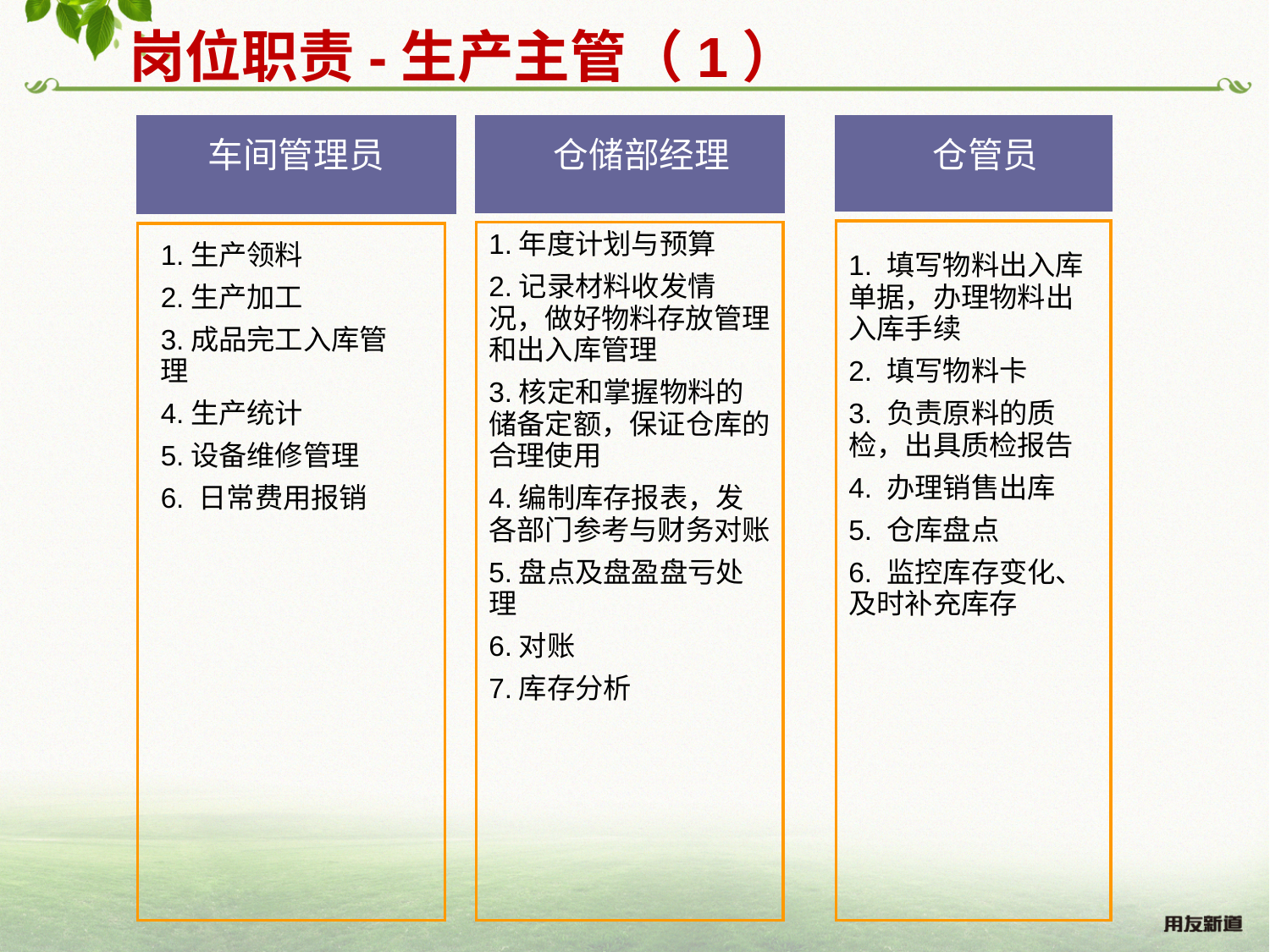

岗位职责-生产主管（1）
车间管理员

  仓储部经理

  仓管员

1.年度计划与预算
2.记录材料收发情况，做好物料存放管理和出入库管理
3.核定和掌握物料的储备定额，保证仓库的合理使用
4.编制库存报表，发各部门参考与财务对账
5.盘点及盘盈盘亏处理
6.对账
7.库存分析
1.生产领料
2.生产加工
3.成品完工入库管理
4.生产统计
5.设备维修管理
6. 日常费用报销
1. 填写物料出入库单据，办理物料出入库手续
2. 填写物料卡
3. 负责原料的质检，出具质检报告
4. 办理销售出库
5. 仓库盘点
6. 监控库存变化、及时补充库存